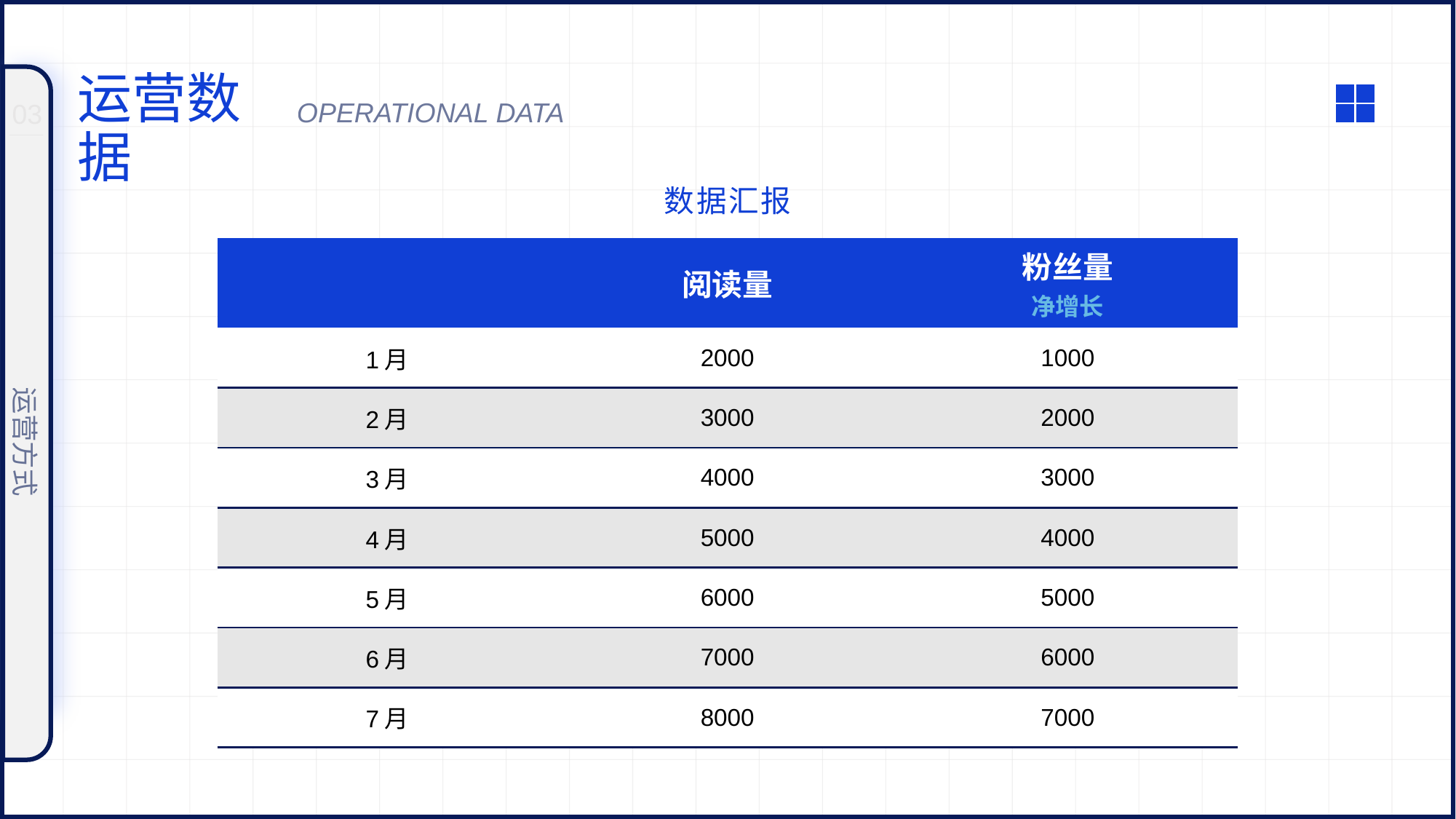

运营数据
OPERATIONAL DATA
03
数据汇报
|  | 阅读量 | 粉丝量 净增长 |
| --- | --- | --- |
| 1月 | 2000 | 1000 |
| 2月 | 3000 | 2000 |
| 3月 | 4000 | 3000 |
| 4月 | 5000 | 4000 |
| 5月 | 6000 | 5000 |
| 6月 | 7000 | 6000 |
| 7月 | 8000 | 7000 |
运营方式